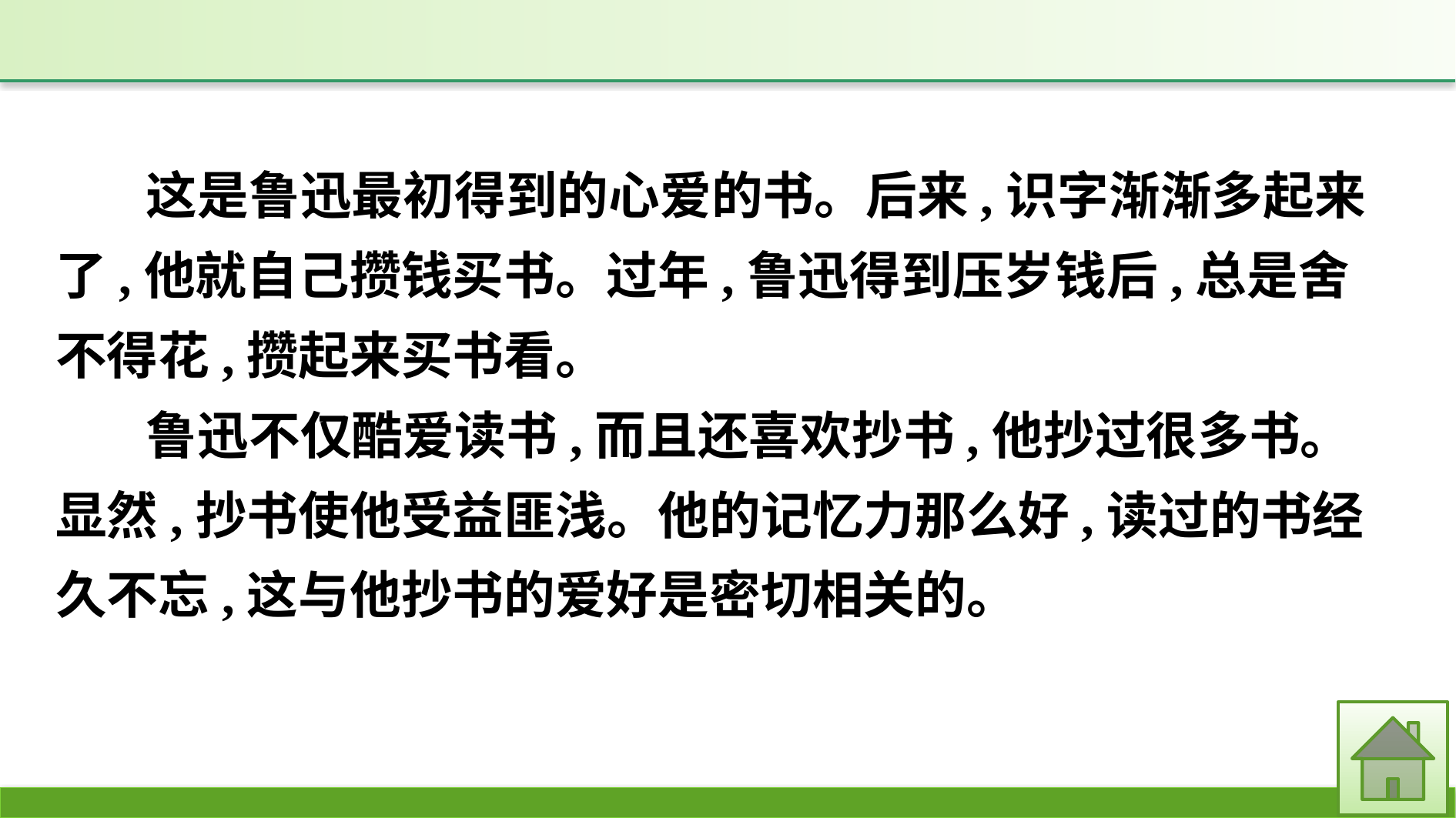

这是鲁迅最初得到的心爱的书。后来,识字渐渐多起来了,他就自己攒钱买书。过年,鲁迅得到压岁钱后,总是舍不得花,攒起来买书看。
鲁迅不仅酷爱读书,而且还喜欢抄书,他抄过很多书。显然,抄书使他受益匪浅。他的记忆力那么好,读过的书经久不忘,这与他抄书的爱好是密切相关的。